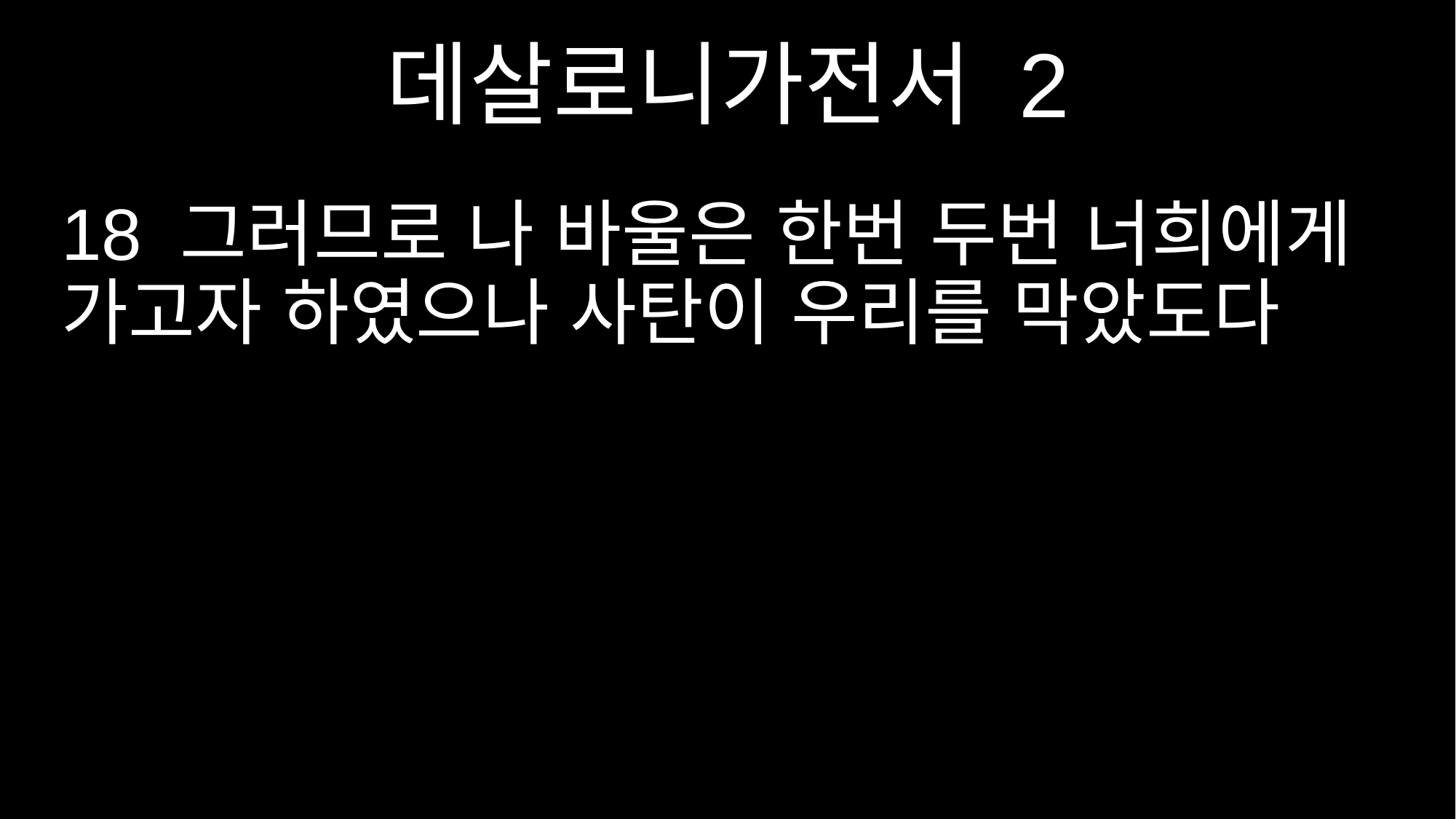

데살로니가전서 2
18 그러므로 나 바울은 한번 두번 너희에게 가고자 하였으나 사탄이 우리를 막았도다